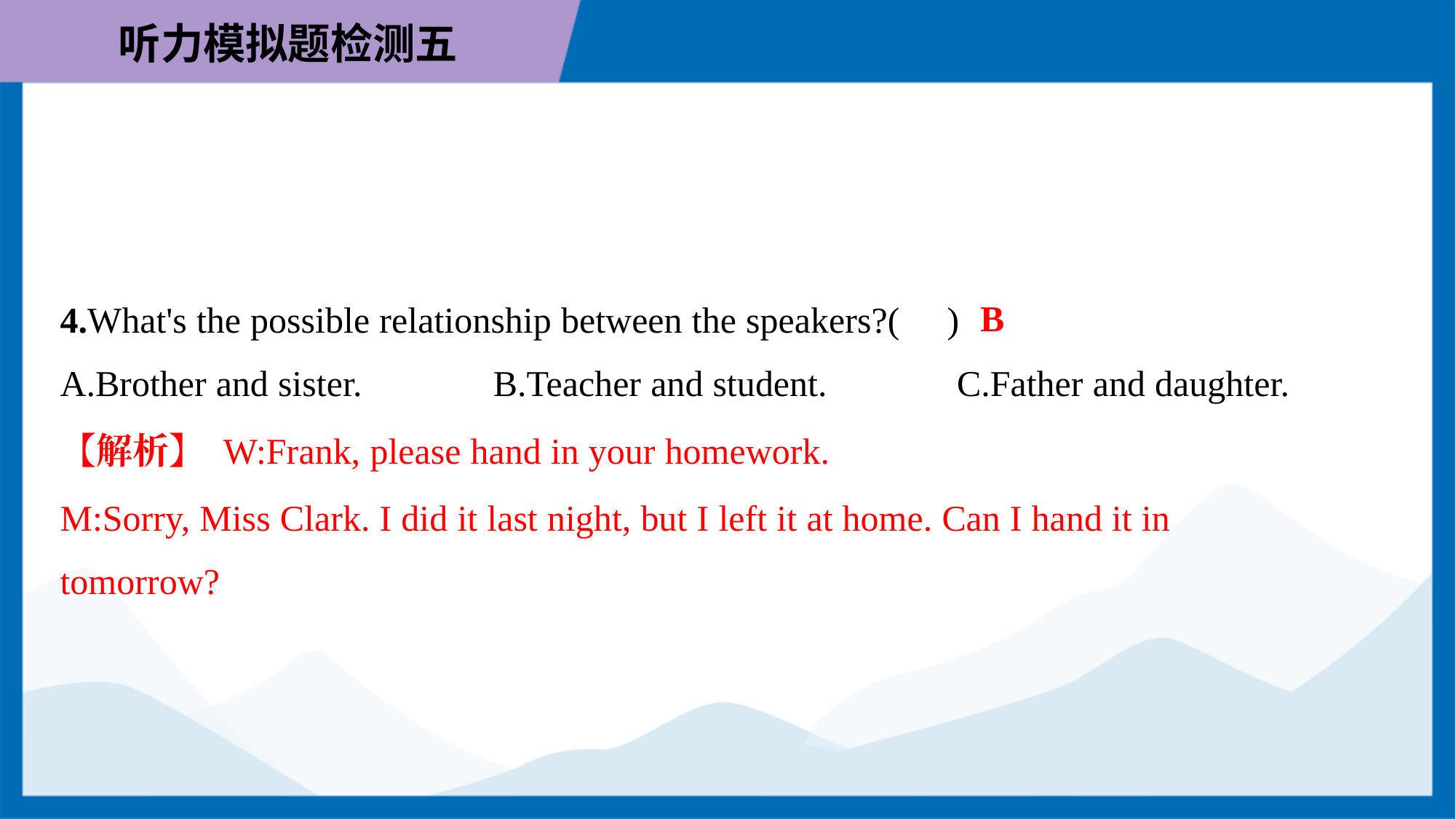

B
4.What's the possible relationship between the speakers?(     )
A.Brother and sister.	B.Teacher and student.	C.Father and daughter.
【解析】 W:Frank, please hand in your homework.
M:Sorry, Miss Clark. I did it last night, but I left it at home. Can I hand it in
tomorrow?